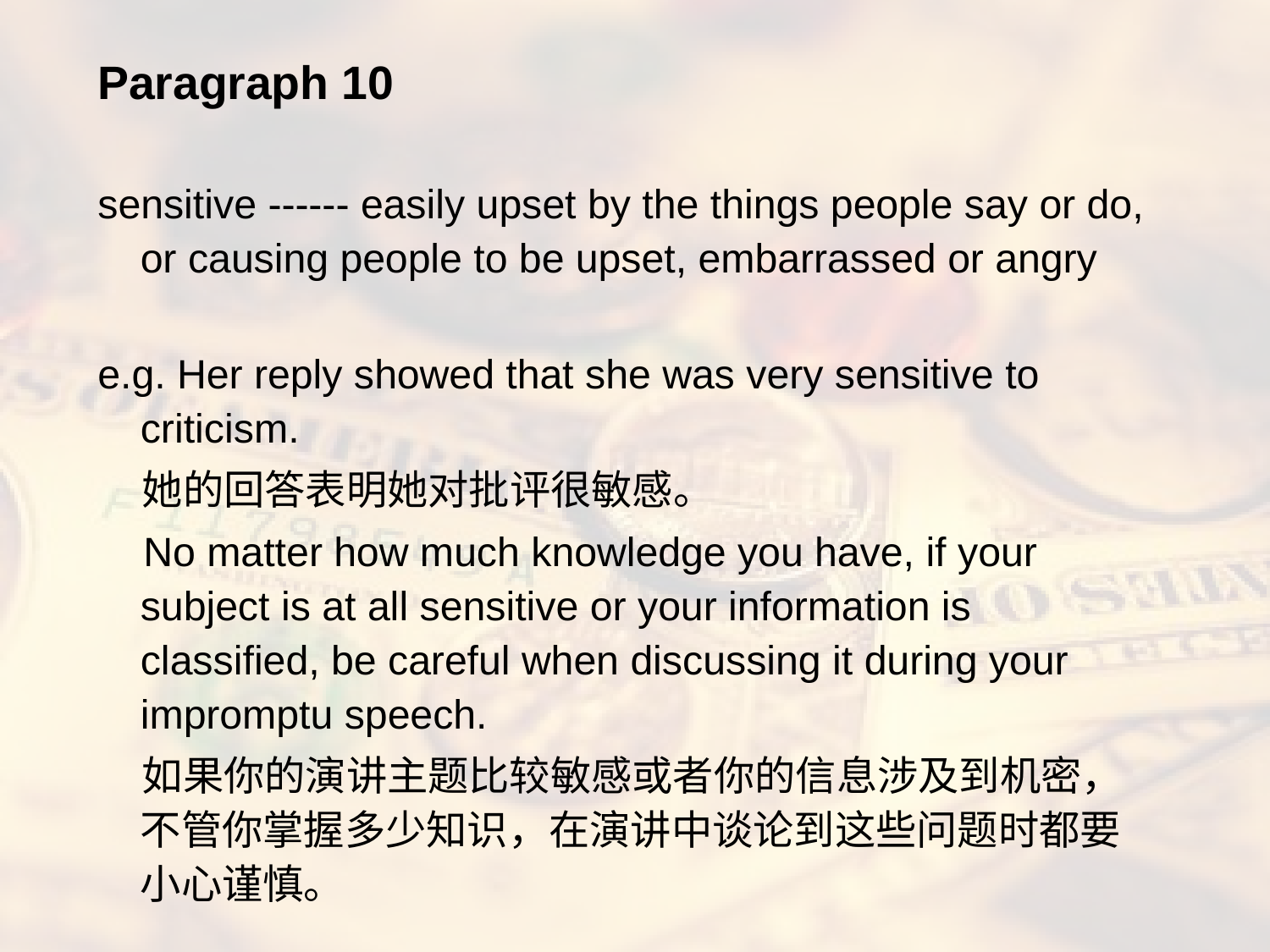

Paragraph 10
sensitive ------ easily upset by the things people say or do, or causing people to be upset, embarrassed or angry
e.g. Her reply showed that she was very sensitive to criticism.
    她的回答表明她对批评很敏感。
    No matter how much knowledge you have, if your subject is at all sensitive or your information is classified, be careful when discussing it during your impromptu speech.
    如果你的演讲主题比较敏感或者你的信息涉及到机密，不管你掌握多少知识，在演讲中谈论到这些问题时都要小心谨慎。